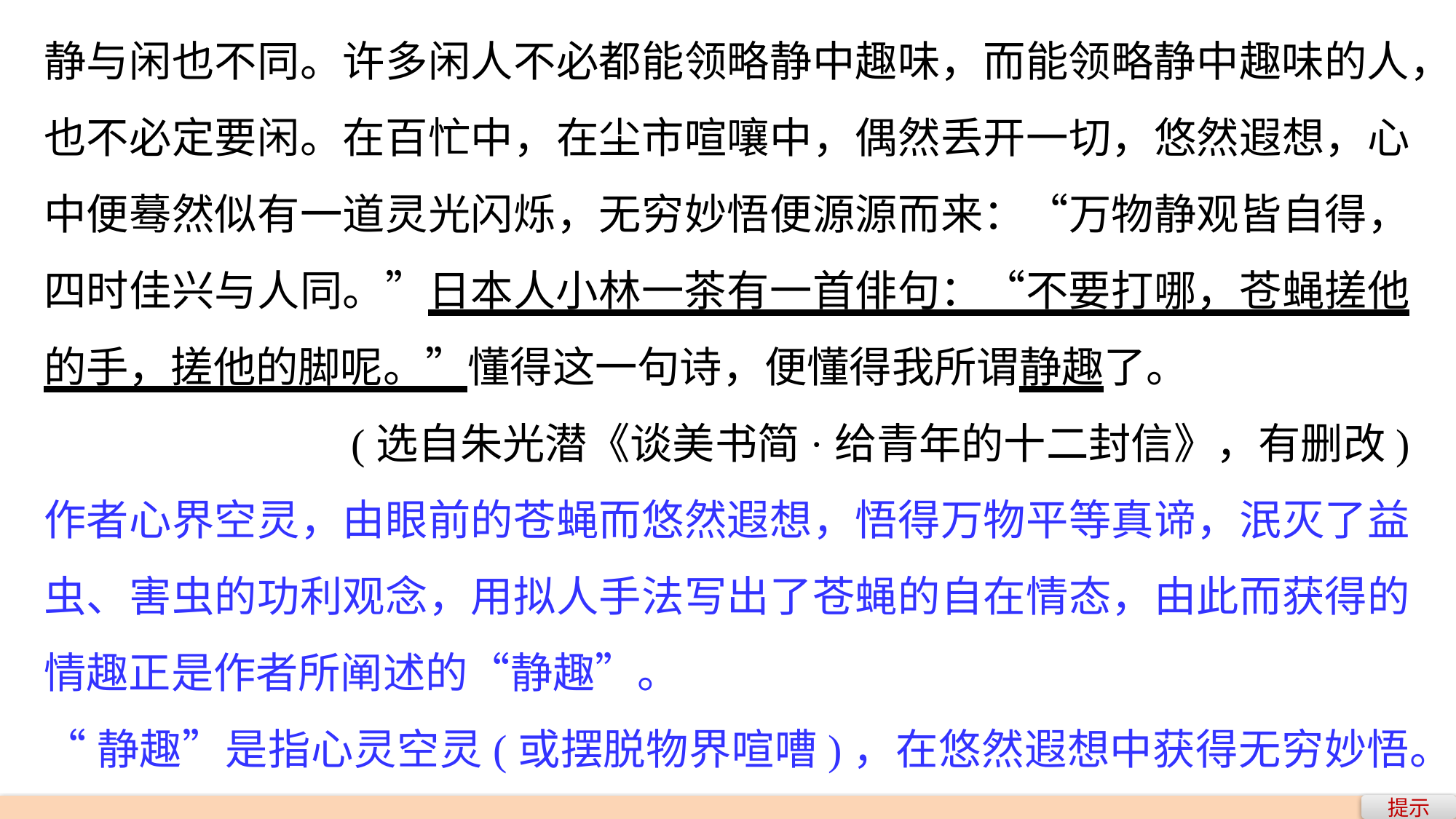

静与闲也不同。许多闲人不必都能领略静中趣味，而能领略静中趣味的人，也不必定要闲。在百忙中，在尘市喧嚷中，偶然丢开一切，悠然遐想，心中便蓦然似有一道灵光闪烁，无穷妙悟便源源而来：“万物静观皆自得，四时佳兴与人同。”日本人小林一茶有一首俳句：“不要打哪，苍蝇搓他的手，搓他的脚呢。”懂得这一句诗，便懂得我所谓静趣了。
(选自朱光潜《谈美书简·给青年的十二封信》，有删改)
作者心界空灵，由眼前的苍蝇而悠然遐想，悟得万物平等真谛，泯灭了益虫、害虫的功利观念，用拟人手法写出了苍蝇的自在情态，由此而获得的情趣正是作者所阐述的“静趣”。
“静趣”是指心灵空灵(或摆脱物界喧嘈)，在悠然遐想中获得无穷妙悟。
提示